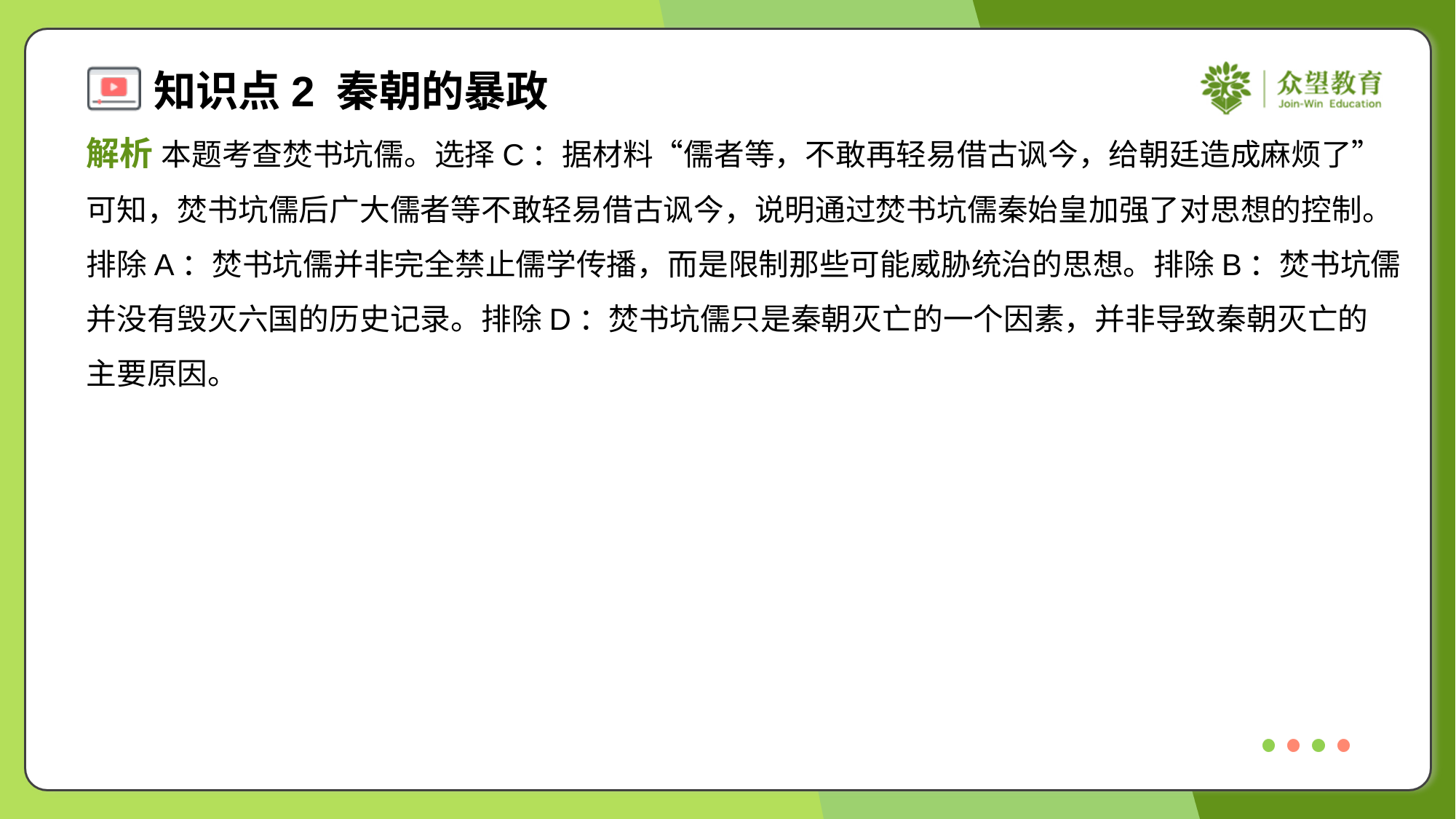

解析 本题考查焚书坑儒。选择C：据材料“儒者等，不敢再轻易借古讽今，给朝廷造成麻烦了”
可知，焚书坑儒后广大儒者等不敢轻易借古讽今，说明通过焚书坑儒秦始皇加强了对思想的控制。
排除A：焚书坑儒并非完全禁止儒学传播，而是限制那些可能威胁统治的思想。排除B：焚书坑儒
并没有毁灭六国的历史记录。排除D：焚书坑儒只是秦朝灭亡的一个因素，并非导致秦朝灭亡的
主要原因。